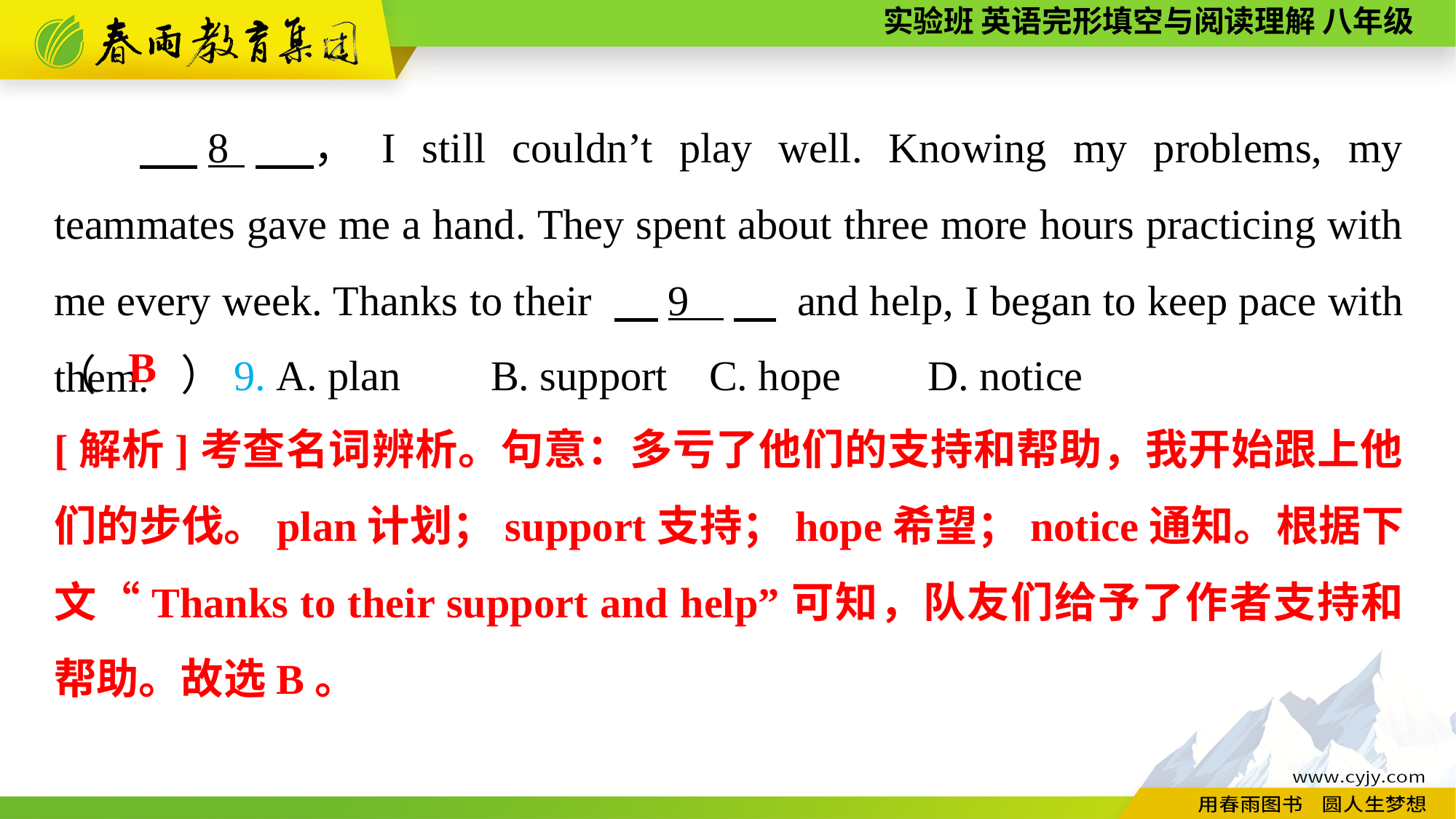

8　，I still couldn’t play well. Knowing my problems, my teammates gave me a hand. They spent about three more hours practicing with me every week. Thanks to their 　9  ,　 and help, I began to keep pace with them.
（　　）9. A. plan	B. support	C. hope	D. notice
B
[解析]考查名词辨析。句意：多亏了他们的支持和帮助，我开始跟上他们的步伐。plan计划；support支持；hope希望；notice通知。根据下文“Thanks to their support and help”可知，队友们给予了作者支持和帮助。故选B。